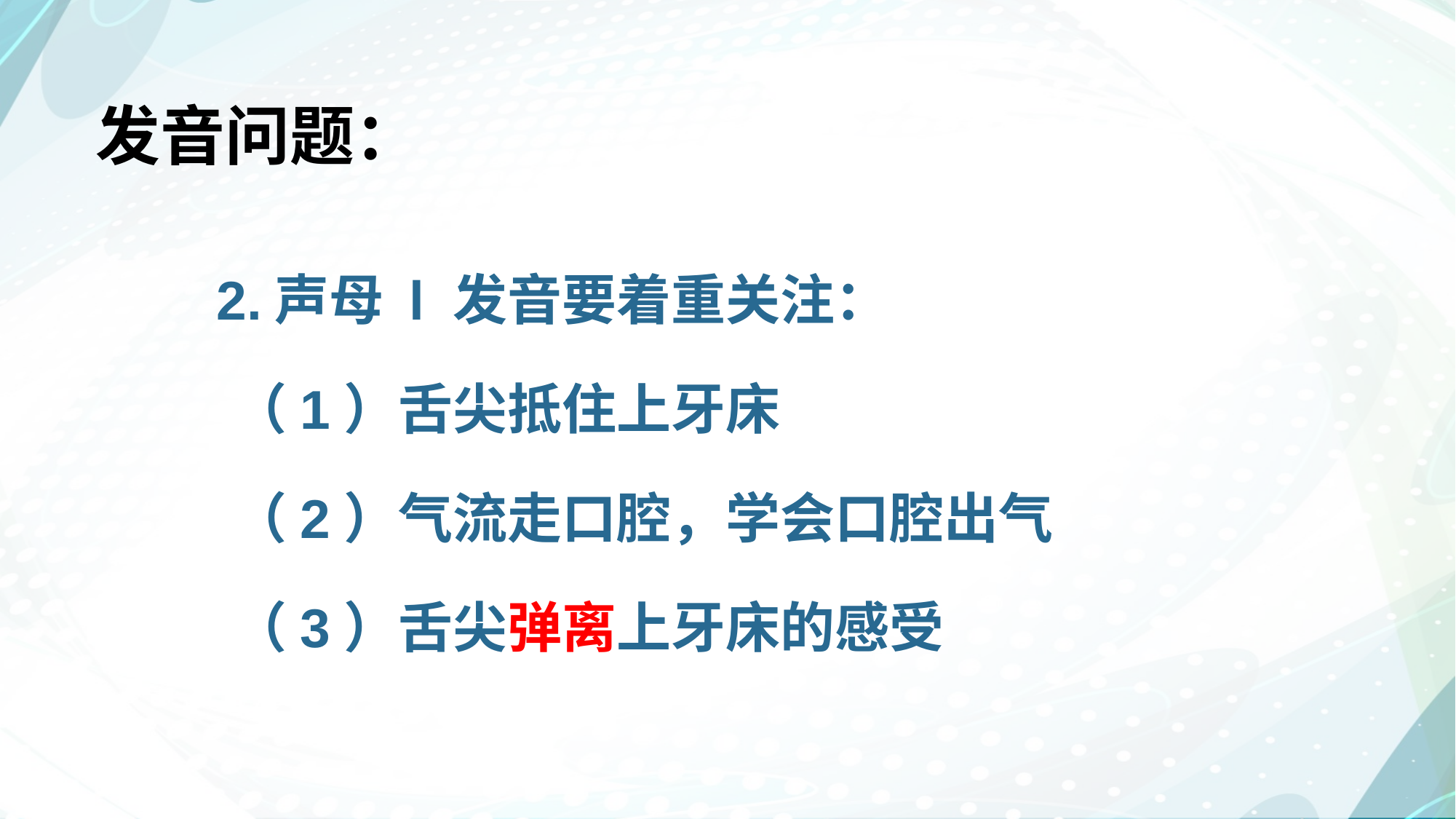

# 发音问题：
        2.声母 l 发音要着重关注：
          （1）舌尖抵住上牙床
          （2）气流走口腔，学会口腔出气
          （3）舌尖弹离上牙床的感受